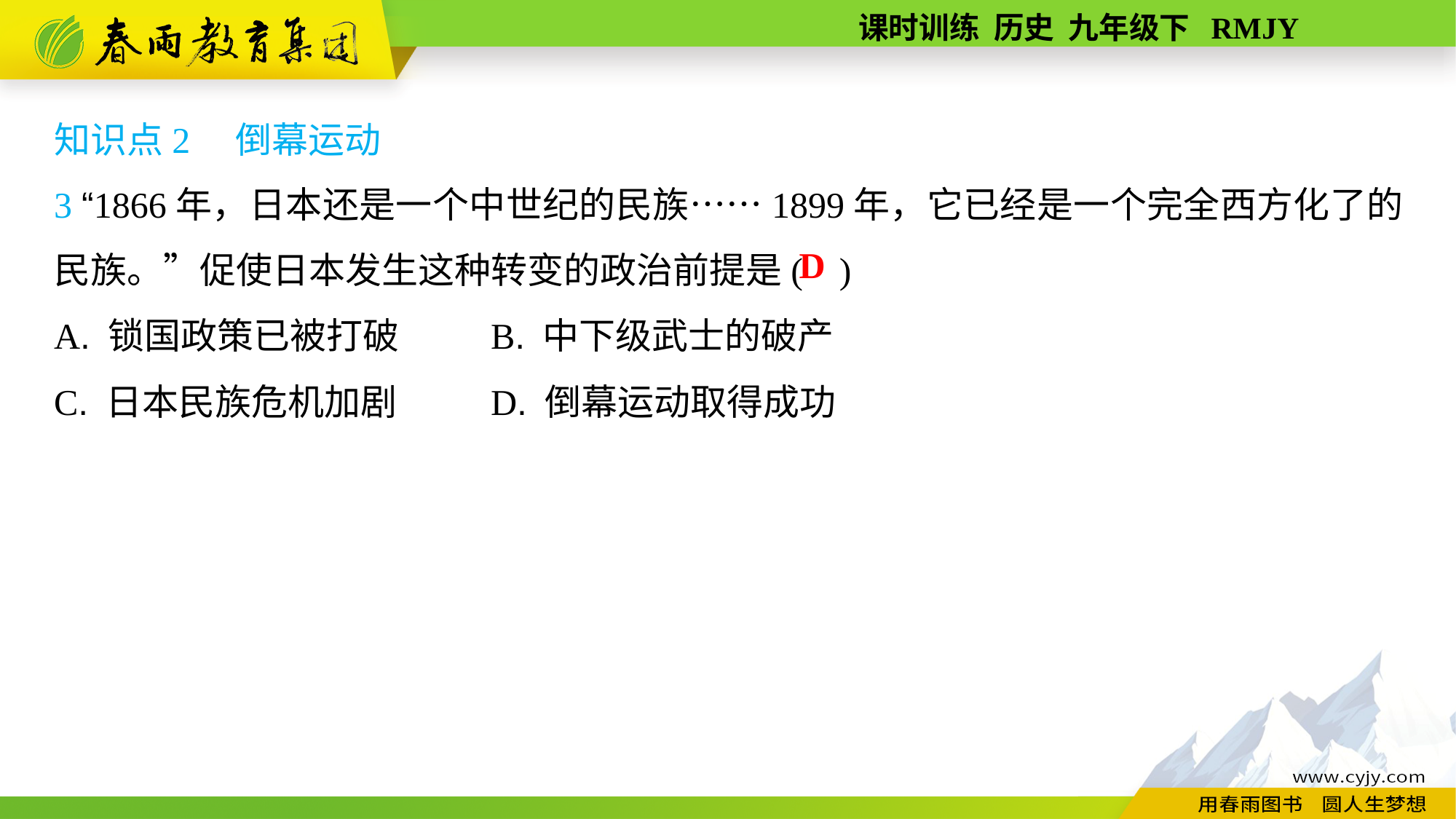

知识点2　倒幕运动
3 “1866年，日本还是一个中世纪的民族……1899年，它已经是一个完全西方化了的民族。”促使日本发生这种转变的政治前提是(    )
A. 锁国政策已被打破	B. 中下级武士的破产
C. 日本民族危机加剧	D. 倒幕运动取得成功
D